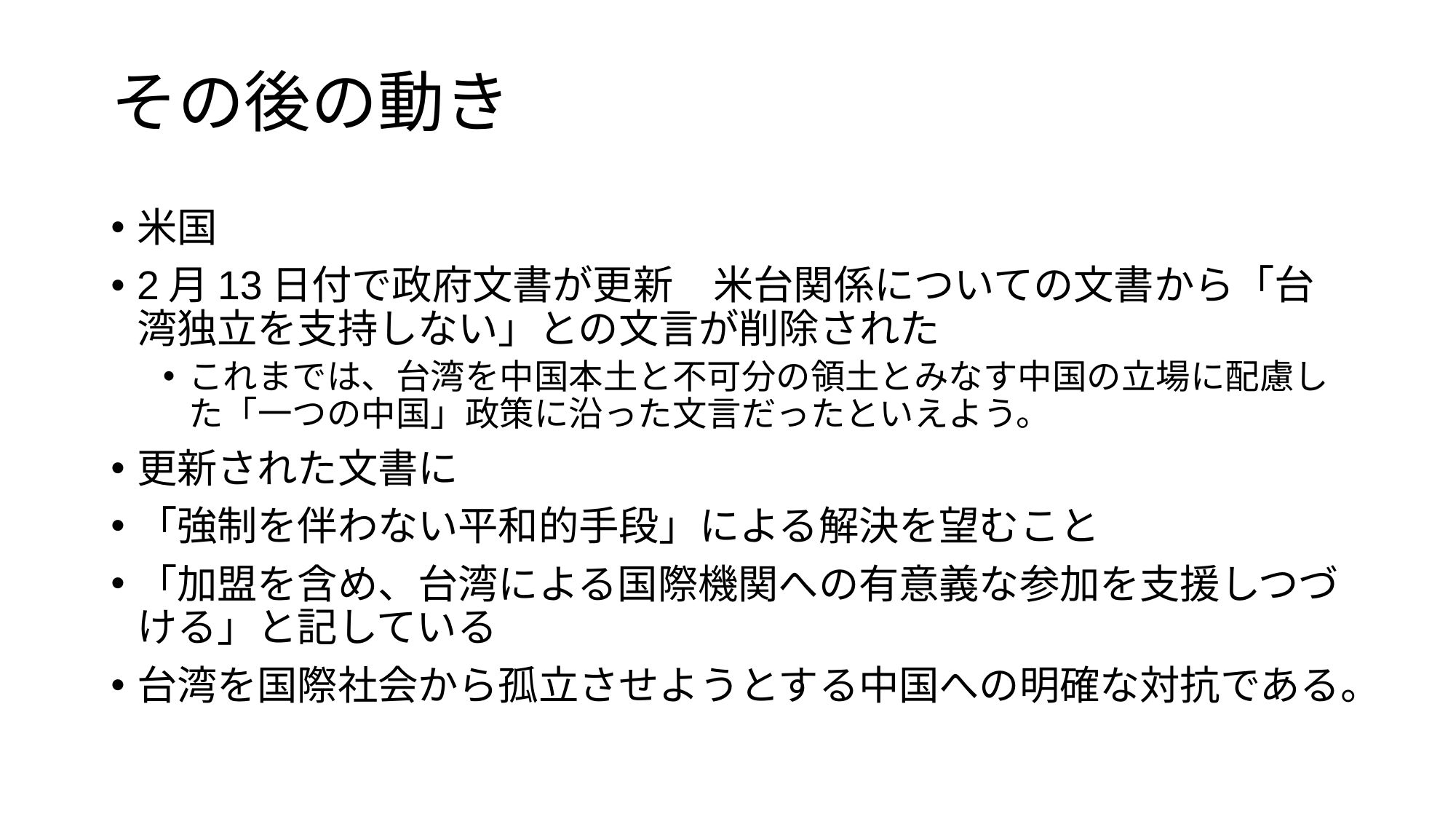

# その後の動き
米国
2月13日付で政府文書が更新　米台関係についての文書から「台湾独立を支持しない」との文言が削除された
これまでは、台湾を中国本土と不可分の領土とみなす中国の立場に配慮した「一つの中国」政策に沿った文言だったといえよう。
更新された文書に
「強制を伴わない平和的手段」による解決を望むこと
「加盟を含め、台湾による国際機関への有意義な参加を支援しつづける」と記している
台湾を国際社会から孤立させようとする中国への明確な対抗である。